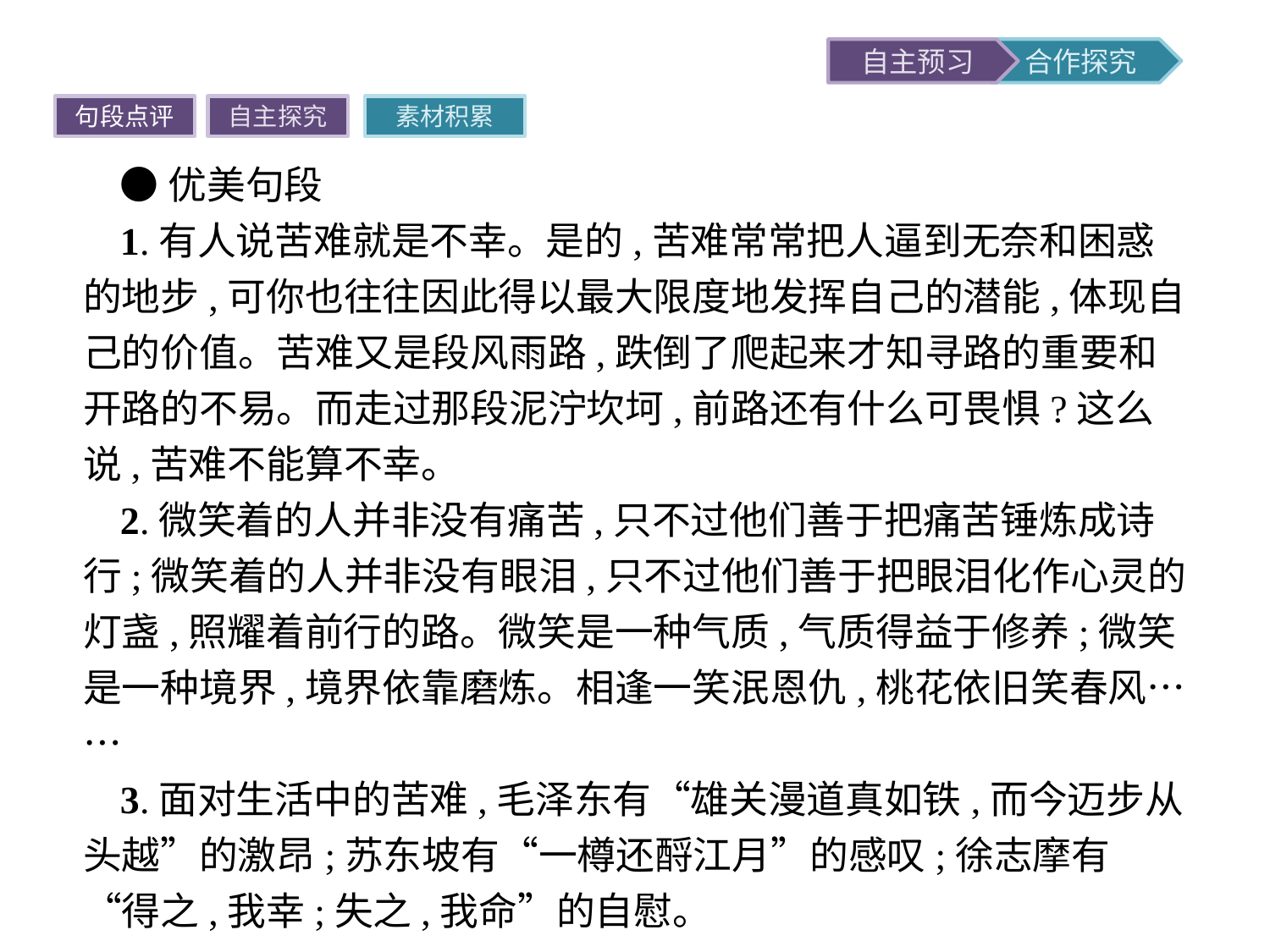

句段点评
自主探究
素材积累
●优美句段
1.有人说苦难就是不幸。是的,苦难常常把人逼到无奈和困惑的地步,可你也往往因此得以最大限度地发挥自己的潜能,体现自己的价值。苦难又是段风雨路,跌倒了爬起来才知寻路的重要和开路的不易。而走过那段泥泞坎坷,前路还有什么可畏惧?这么说,苦难不能算不幸。
2.微笑着的人并非没有痛苦,只不过他们善于把痛苦锤炼成诗行;微笑着的人并非没有眼泪,只不过他们善于把眼泪化作心灵的灯盏,照耀着前行的路。微笑是一种气质,气质得益于修养;微笑是一种境界,境界依靠磨炼。相逢一笑泯恩仇,桃花依旧笑春风……
3.面对生活中的苦难,毛泽东有“雄关漫道真如铁,而今迈步从头越”的激昂;苏东坡有“一樽还酹江月”的感叹;徐志摩有“得之,我幸;失之,我命”的自慰。